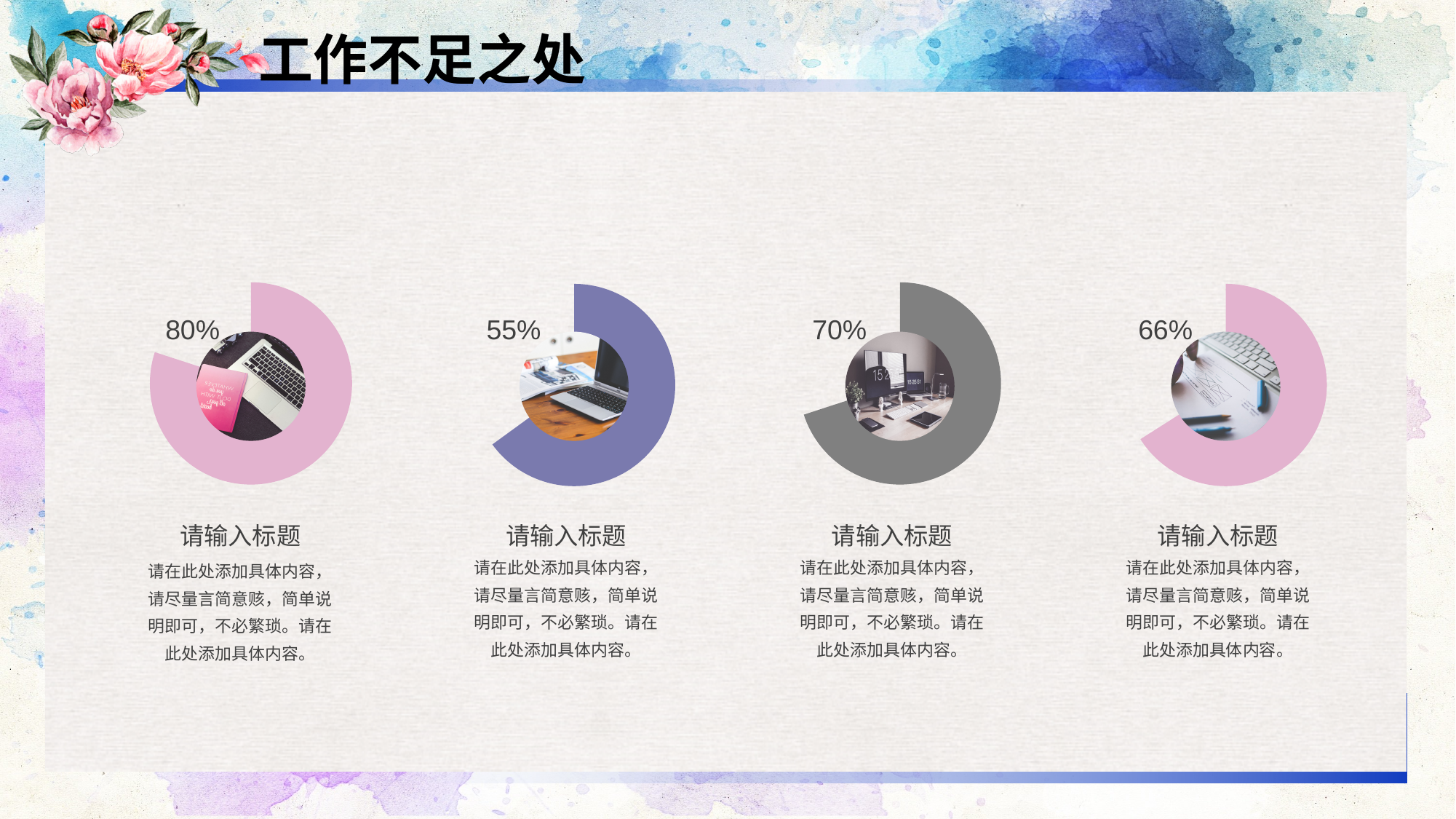

工作不足之处

### Chart

| Category | 销售额 |
|---|---|
| 第一季度 | 0.8 |
| 第二季度 | 0.2 |

### Chart

| Category | 销售额 |
|---|---|
| 第一季度 | 0.7 |
| 第二季度 | 0.3 |

### Chart

| Category | 销售额 |
|---|---|
| 第一季度 | 0.65 |
| 第二季度 | 0.35 |

### Chart

| Category | 销售额 |
|---|---|
| 第一季度 | 0.66 |
| 第二季度 | 0.34 |
80%
55%
70%
66%

请输入标题
请在此处添加具体内容，请尽量言简意赅，简单说明即可，不必繁琐。请在此处添加具体内容。
请输入标题
请在此处添加具体内容，请尽量言简意赅，简单说明即可，不必繁琐。请在此处添加具体内容。
请输入标题
请在此处添加具体内容，请尽量言简意赅，简单说明即可，不必繁琐。请在此处添加具体内容。
请输入标题
请在此处添加具体内容，请尽量言简意赅，简单说明即可，不必繁琐。请在此处添加具体内容。